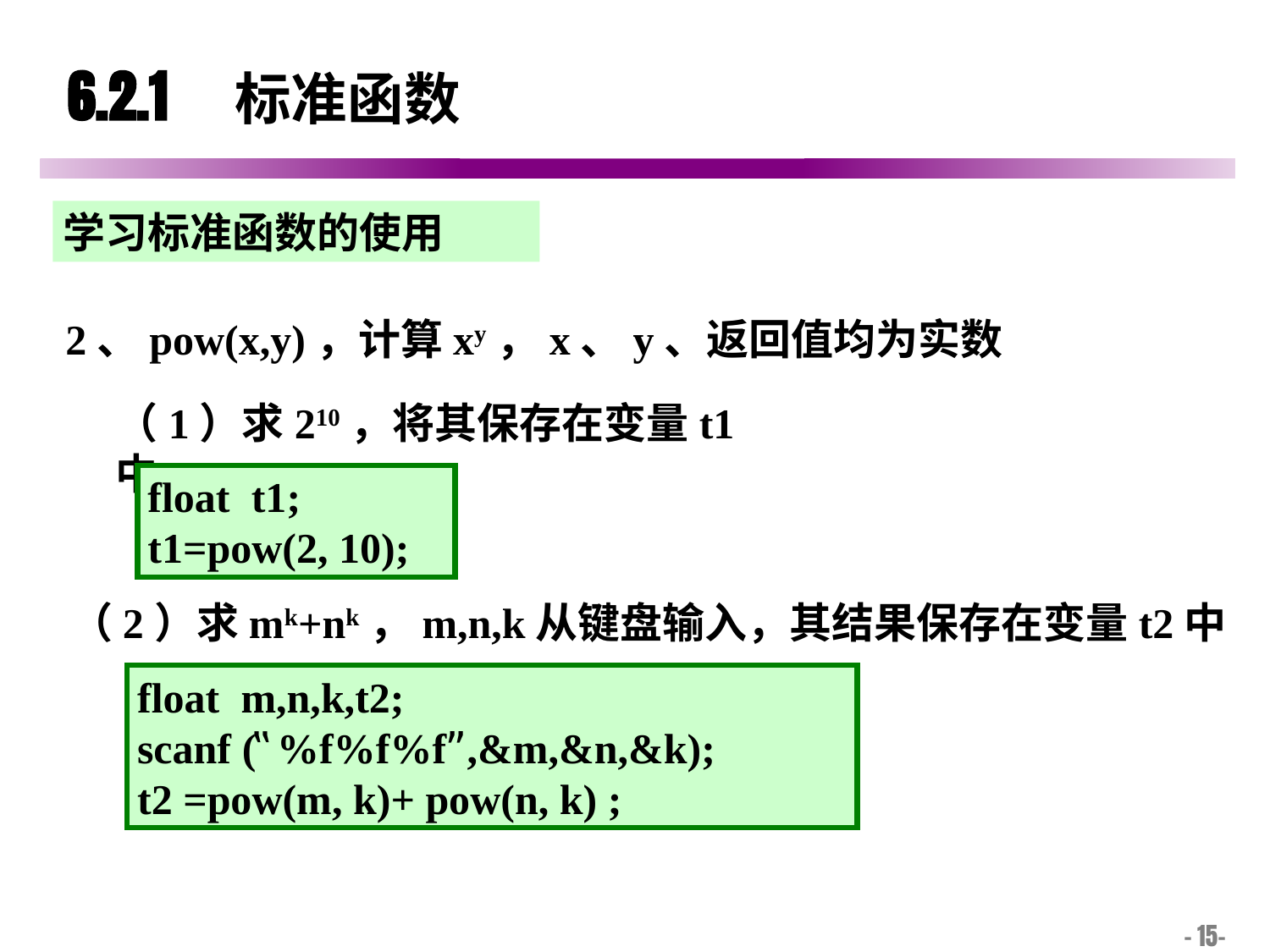

# 6.2.1    标准函数
学习标准函数的使用
2、pow(x,y)，计算xy，x、y、返回值均为实数
（1）求210，将其保存在变量t1中
float  t1;
t1=pow(2, 10);
（2）求mk+nk，m,n,k从键盘输入，其结果保存在变量t2中
float  m,n,k,t2;
scanf (“%f%f%f”,&m,&n,&k);
t2 =pow(m, k)+ pow(n, k) ;
 - 15-